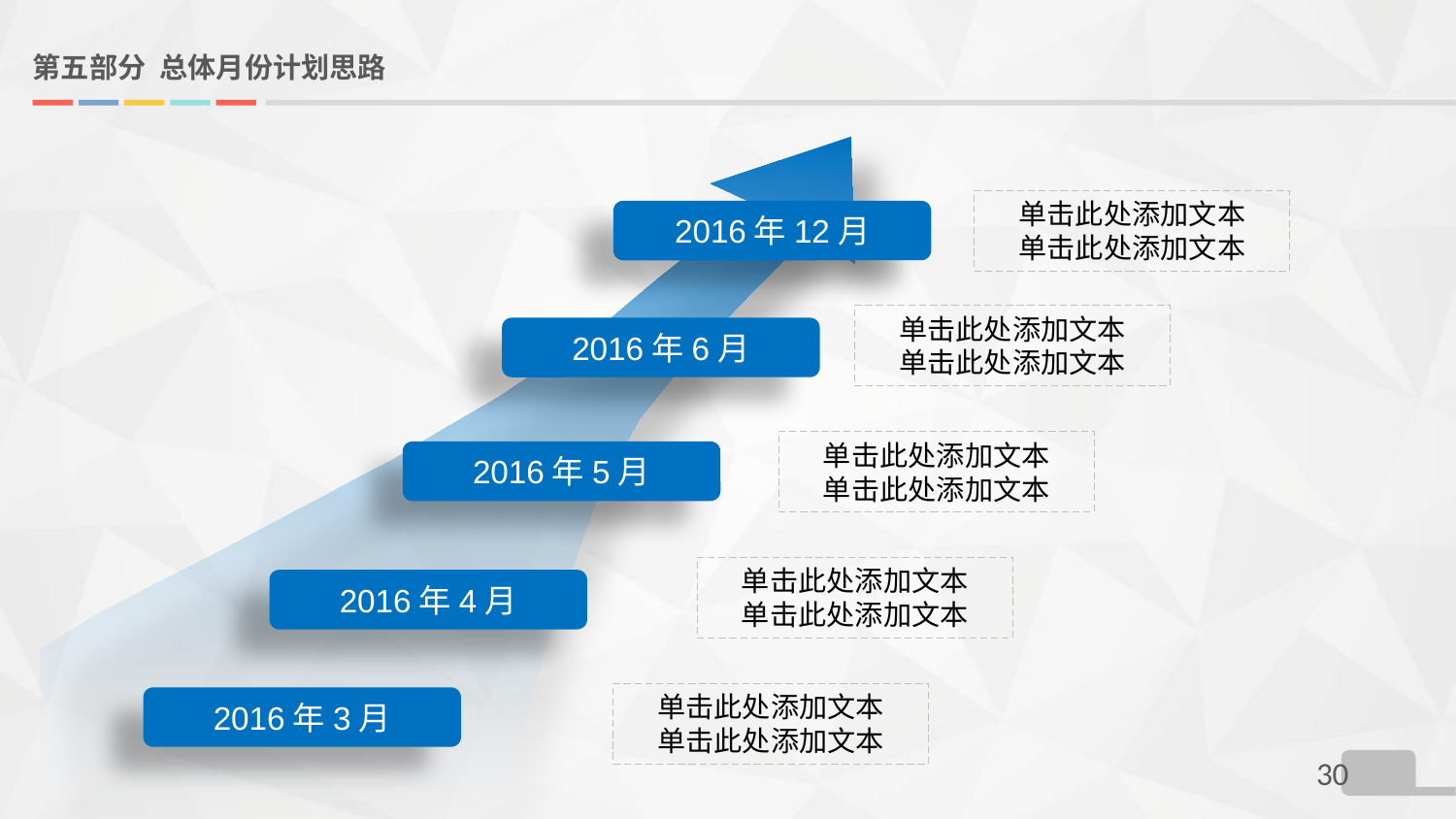

# 第五部分  总体月份计划思路

单击此处添加文本
单击此处添加文本
2016年12月
单击此处添加文本
单击此处添加文本
2016年6月
单击此处添加文本
单击此处添加文本
2016年5月
单击此处添加文本
单击此处添加文本
2016年4月
单击此处添加文本
单击此处添加文本
2016年3月